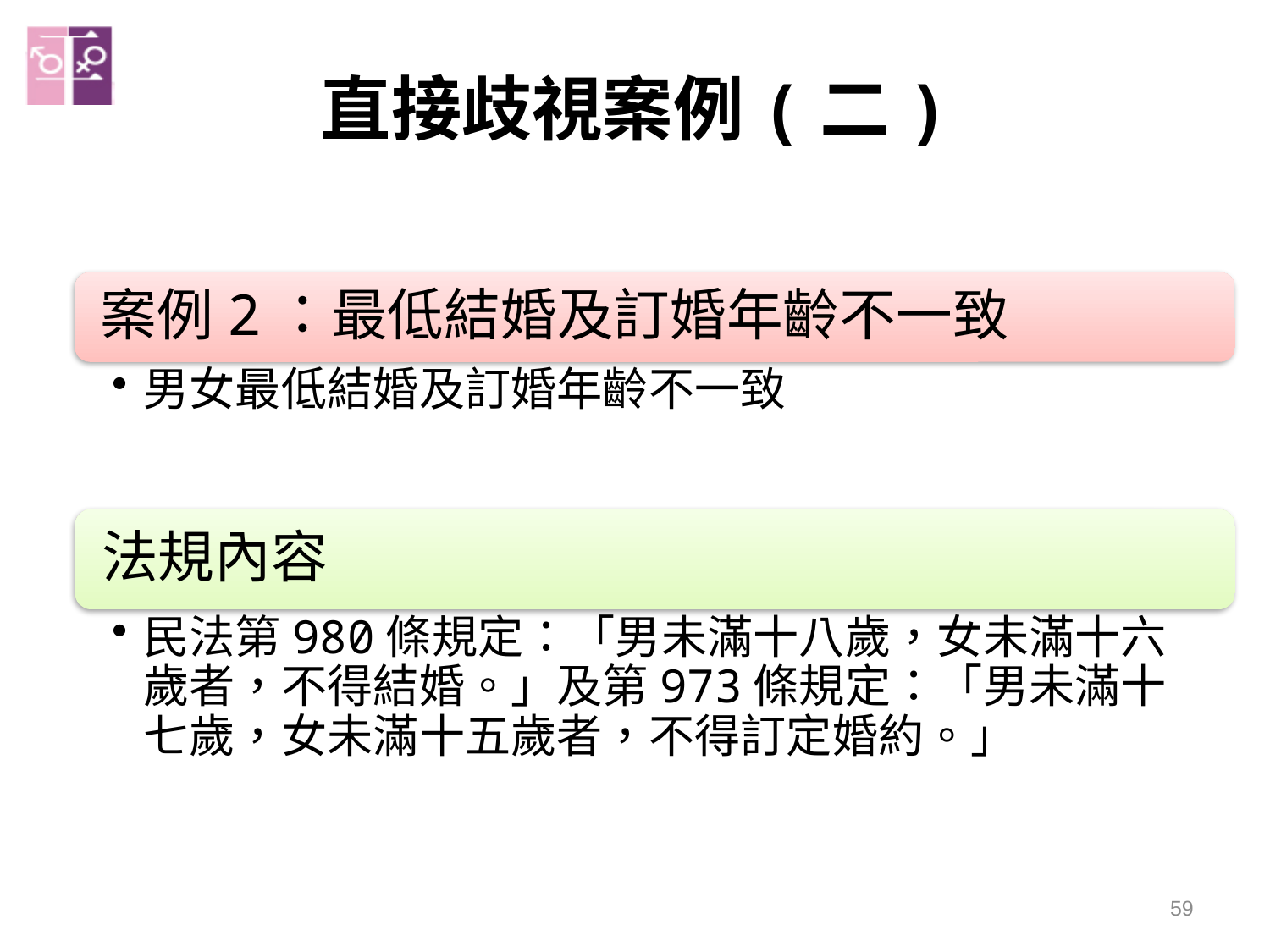

# 直接歧視案例(二)
案例2：最低結婚及訂婚年齡不一致
男女最低結婚及訂婚年齡不一致
法規內容
民法第980條規定：「男未滿十八歲，女未滿十六歲者，不得結婚。」及第973條規定：「男未滿十七歲，女未滿十五歲者，不得訂定婚約。」

59